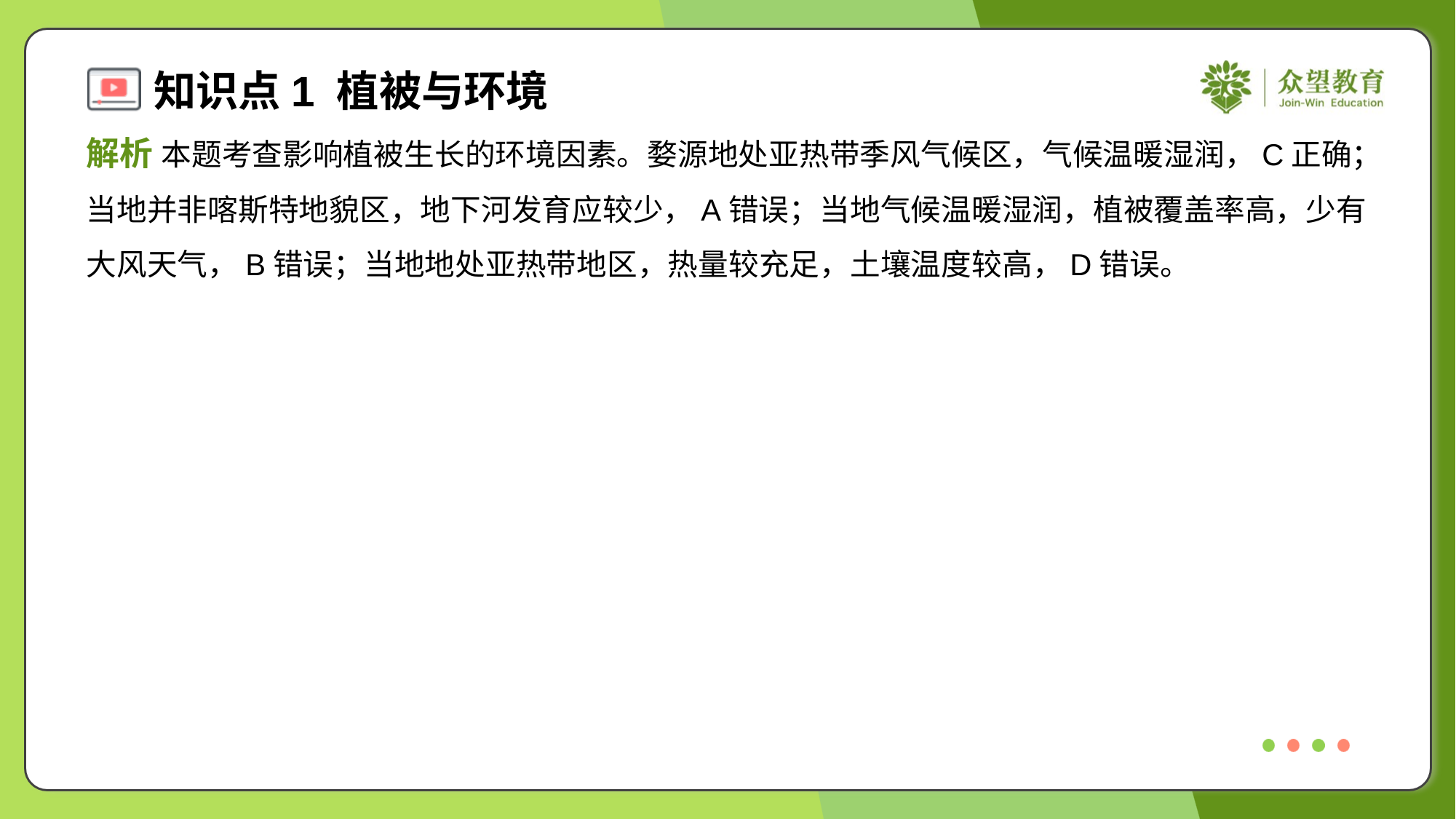

解析 本题考查影响植被生长的环境因素。婺源地处亚热带季风气候区，气候温暖湿润，C正确；
当地并非喀斯特地貌区，地下河发育应较少，A错误；当地气候温暖湿润，植被覆盖率高，少有
大风天气，B错误；当地地处亚热带地区，热量较充足，土壤温度较高，D错误。